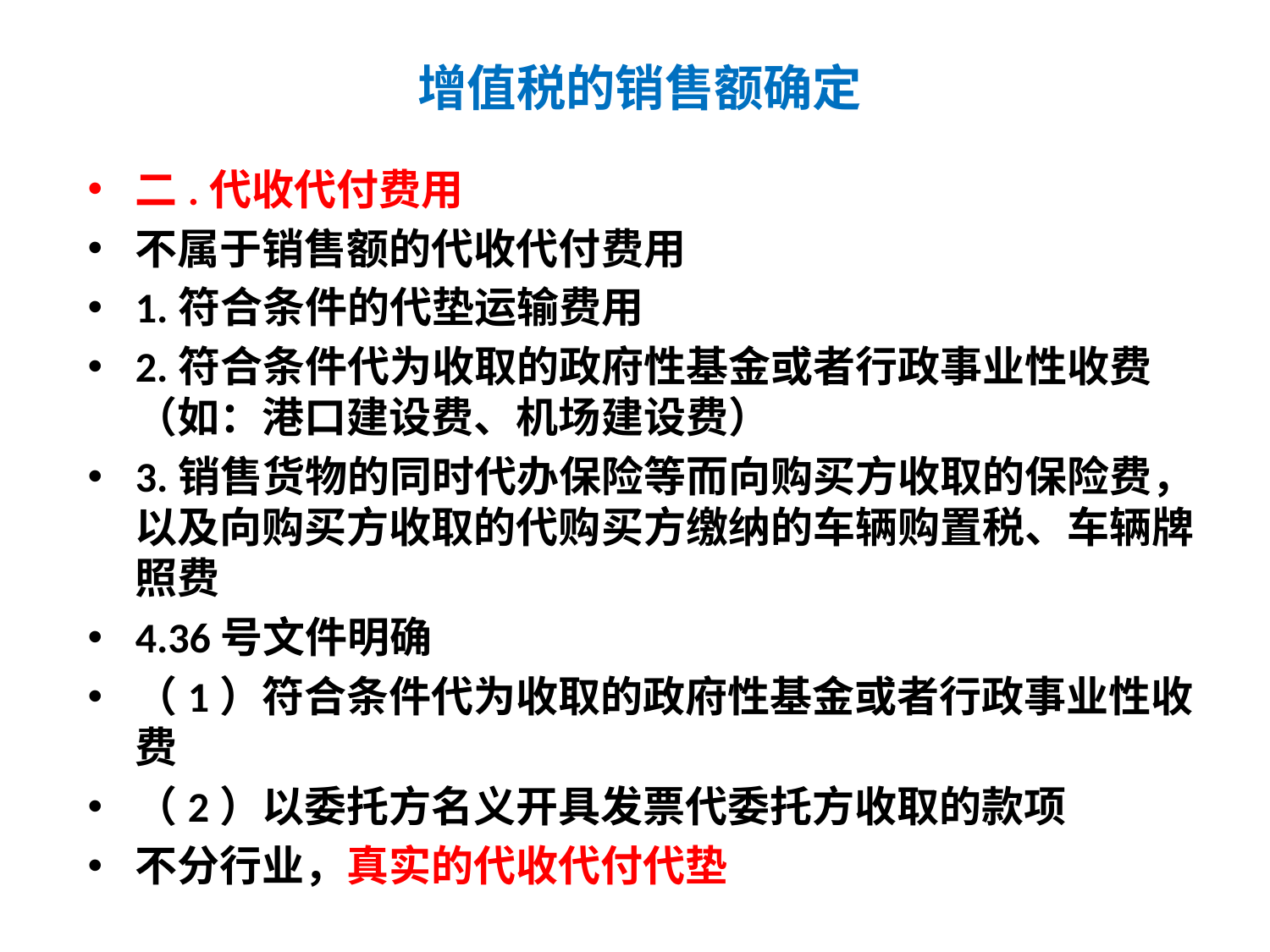

# 增值税的销售额确定
二.代收代付费用
不属于销售额的代收代付费用
1.符合条件的代垫运输费用
2.符合条件代为收取的政府性基金或者行政事业性收费（如：港口建设费、机场建设费）
3.销售货物的同时代办保险等而向购买方收取的保险费，以及向购买方收取的代购买方缴纳的车辆购置税、车辆牌照费
4.36号文件明确
（1）符合条件代为收取的政府性基金或者行政事业性收费
（2）以委托方名义开具发票代委托方收取的款项
不分行业，真实的代收代付代垫